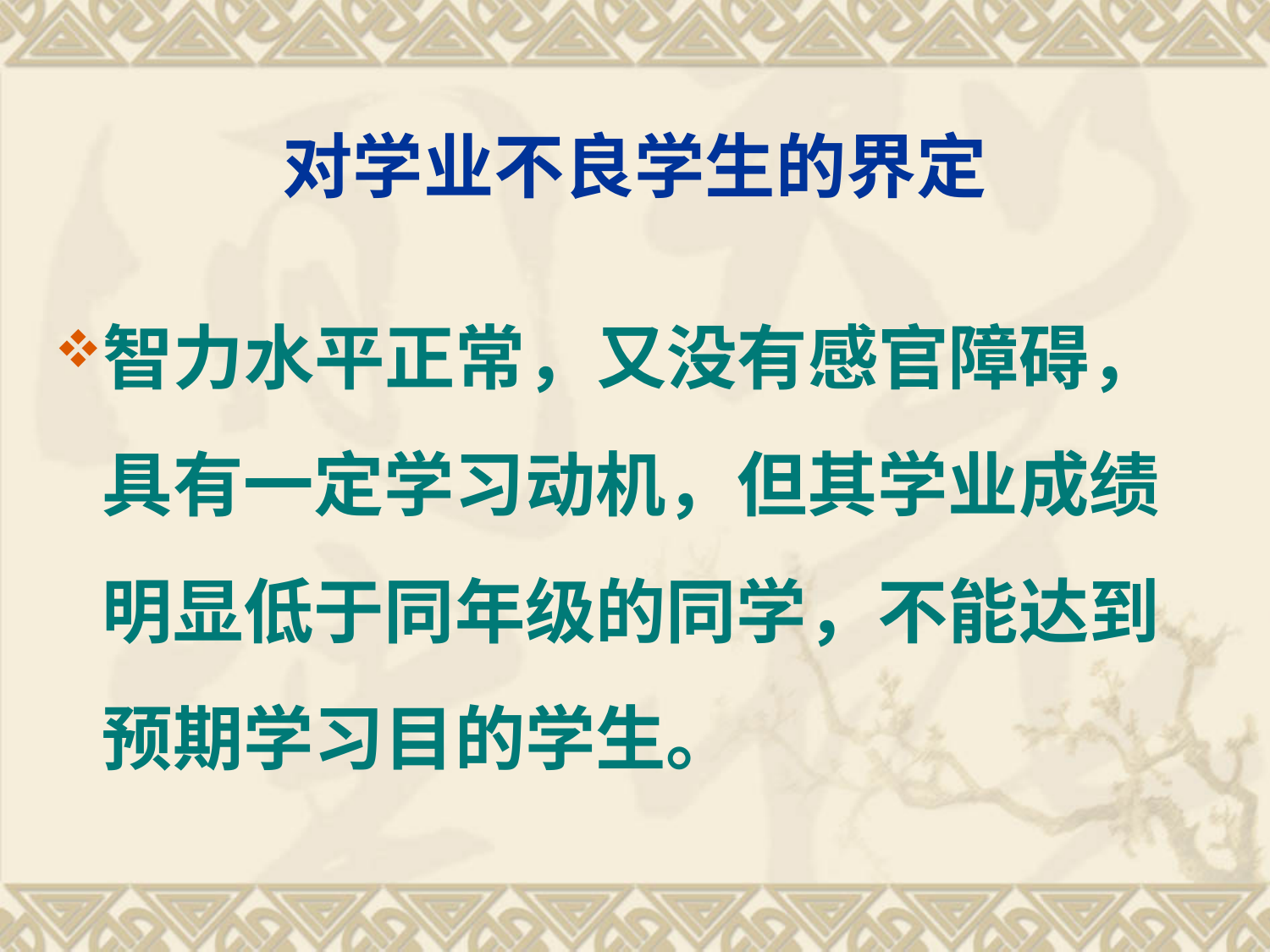

# 对学业不良学生的界定
智力水平正常，又没有感官障碍，具有一定学习动机，但其学业成绩明显低于同年级的同学，不能达到预期学习目的学生。